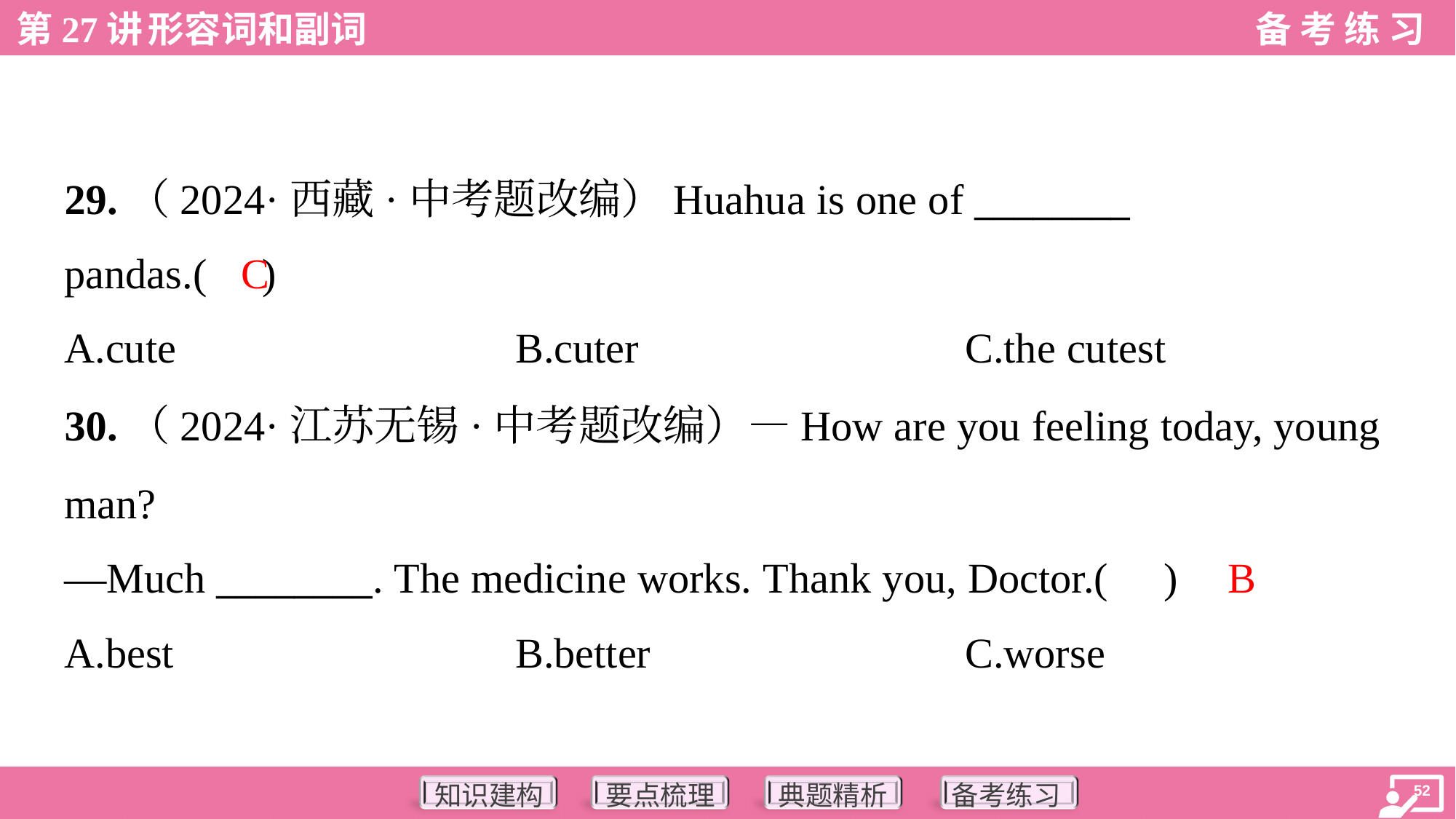

29.（2024·西藏·中考题改编）Huahua is one of ________
pandas.(     )
C
A.cute	B.cuter	C.the cutest
30.（2024·江苏无锡·中考题改编）—How are you feeling today, young
man?
—Much ________. The medicine works. Thank you, Doctor.(     )
B
A.best	B.better	C.worse